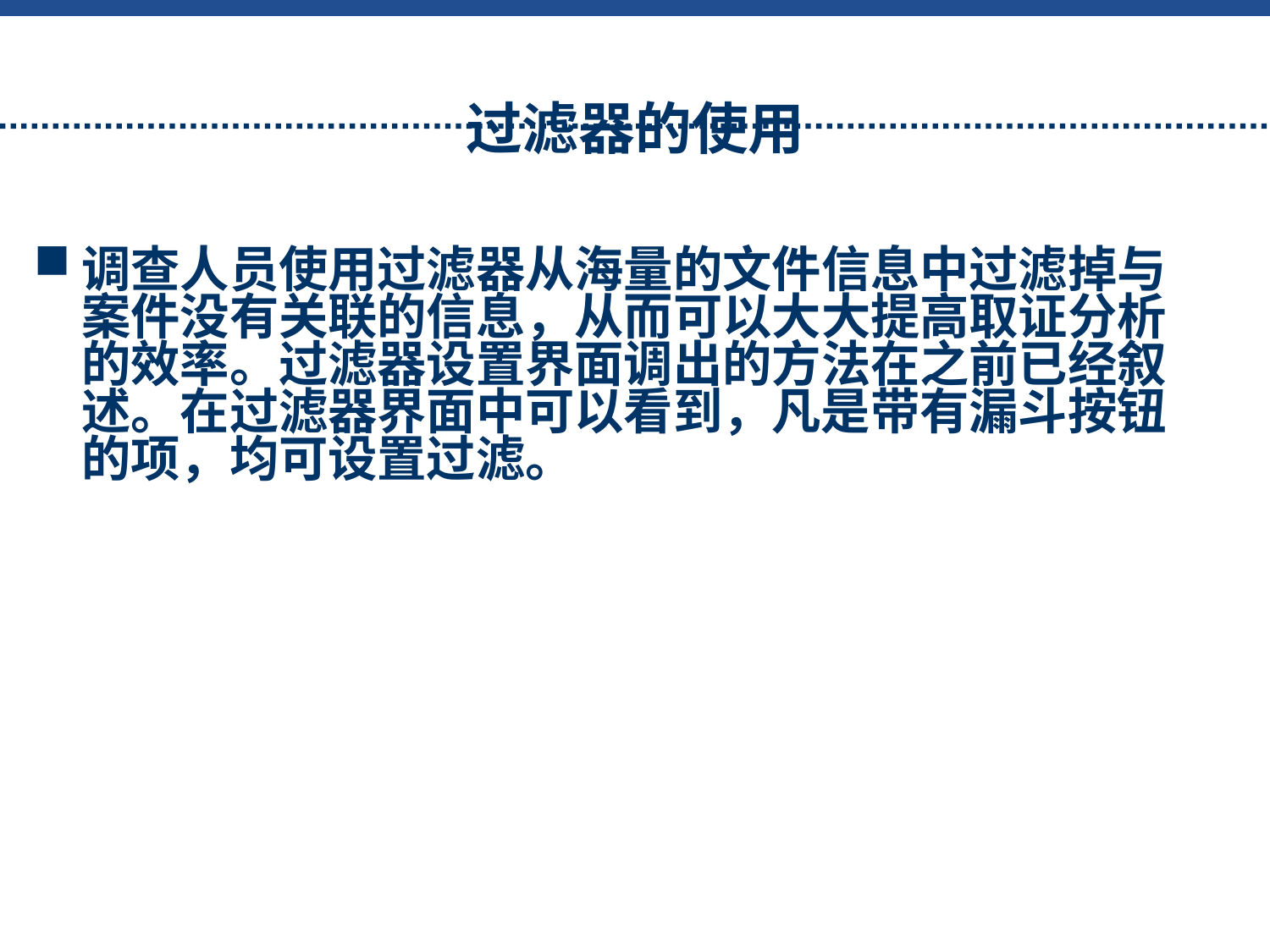

# 过滤器的使用
调查人员使用过滤器从海量的文件信息中过滤掉与案件没有关联的信息，从而可以大大提高取证分析的效率。过滤器设置界面调出的方法在之前已经叙述。在过滤器界面中可以看到，凡是带有漏斗按钮的项，均可设置过滤。